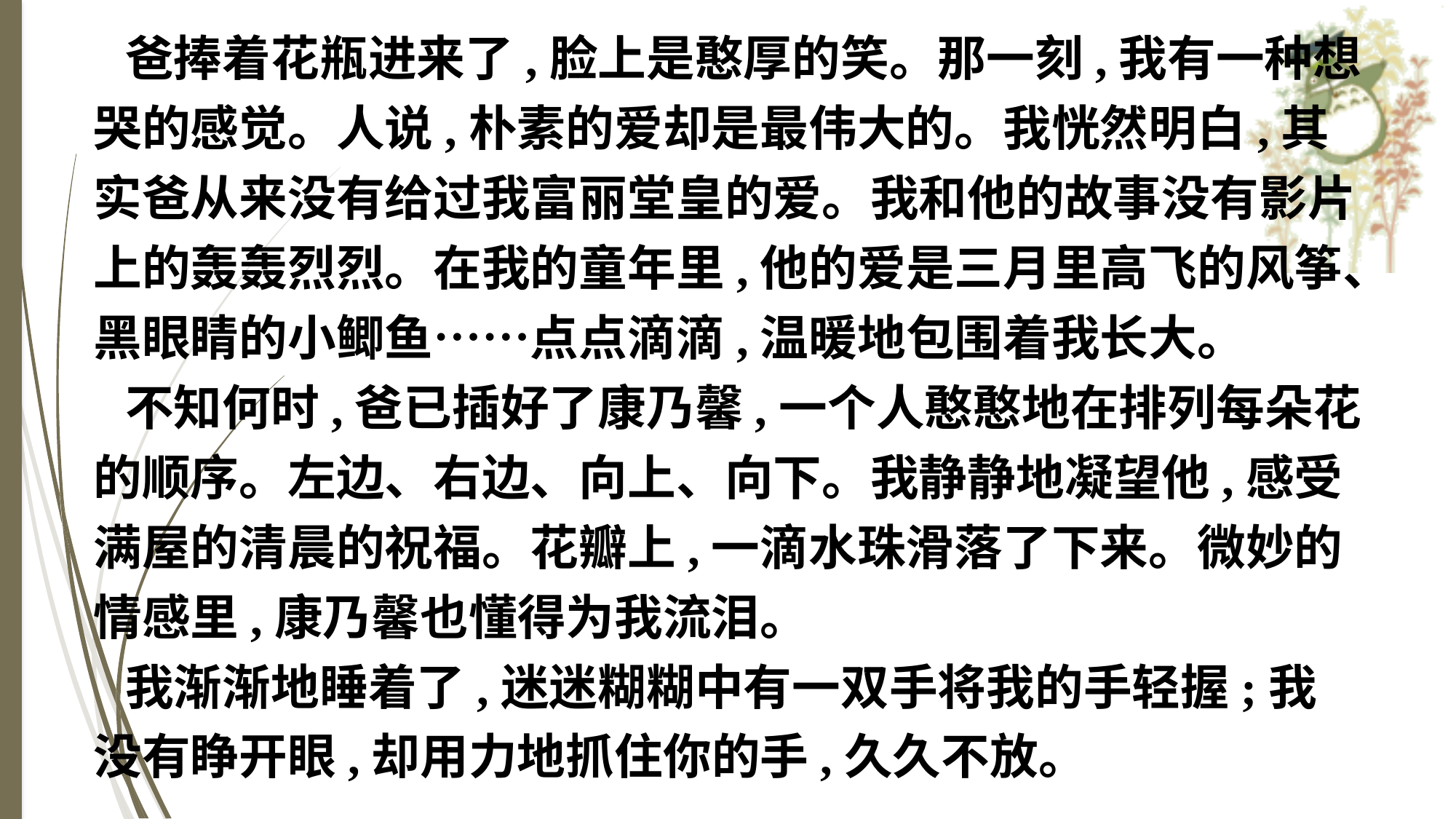

爸捧着花瓶进来了,脸上是憨厚的笑。那一刻,我有一种想哭的感觉。人说,朴素的爱却是最伟大的。我恍然明白,其实爸从来没有给过我富丽堂皇的爱。我和他的故事没有影片上的轰轰烈烈。在我的童年里,他的爱是三月里高飞的风筝、黑眼睛的小鲫鱼……点点滴滴,温暖地包围着我长大。
不知何时,爸已插好了康乃馨,一个人憨憨地在排列每朵花的顺序。左边、右边、向上、向下。我静静地凝望他,感受满屋的清晨的祝福。花瓣上,一滴水珠滑落了下来。微妙的情感里,康乃馨也懂得为我流泪。
我渐渐地睡着了,迷迷糊糊中有一双手将我的手轻握;我没有睁开眼,却用力地抓住你的手,久久不放。